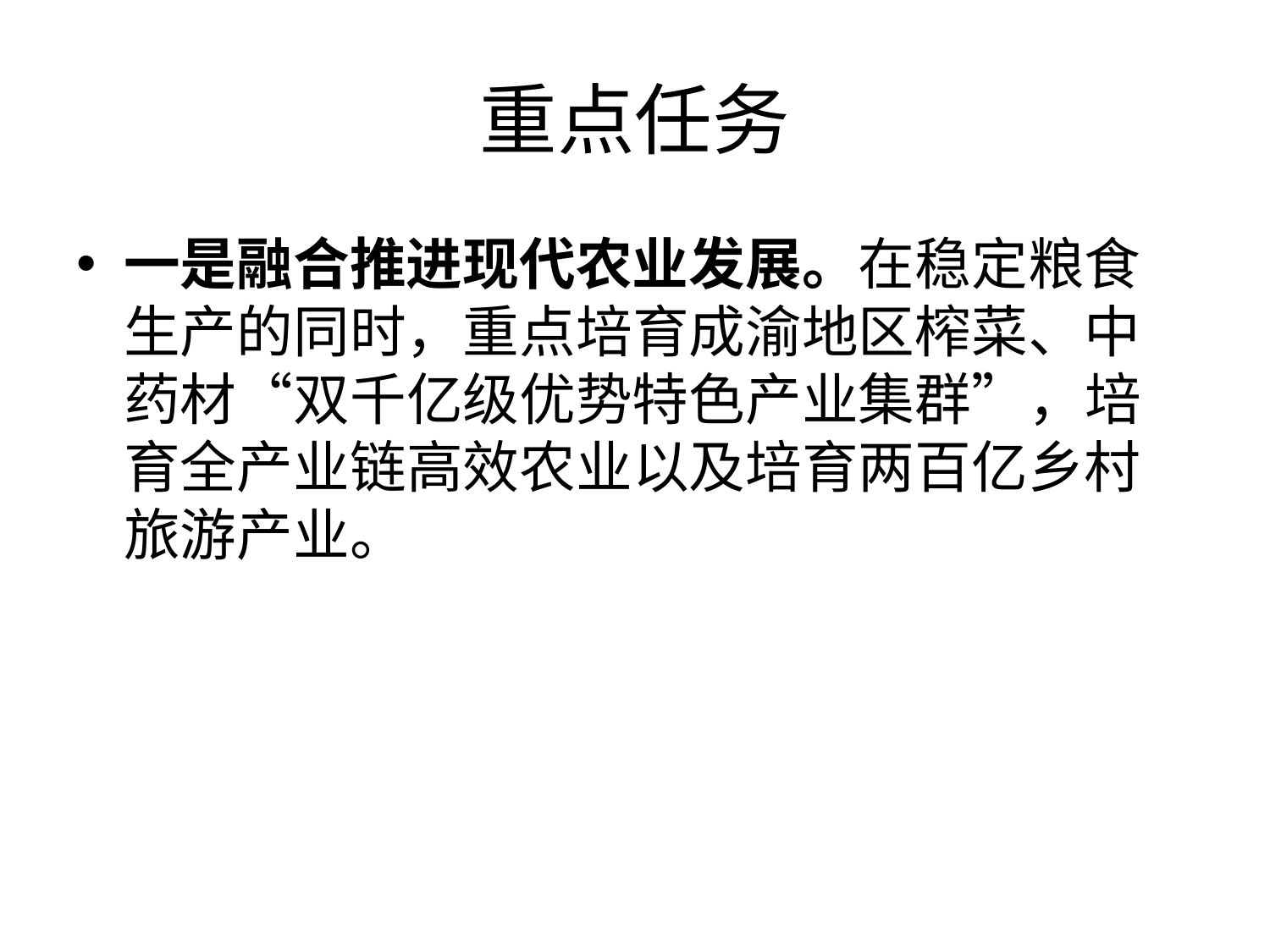

# 重点任务
一是融合推进现代农业发展。在稳定粮食生产的同时，重点培育成渝地区榨菜、中药材“双千亿级优势特色产业集群”，培育全产业链高效农业以及培育两百亿乡村旅游产业。